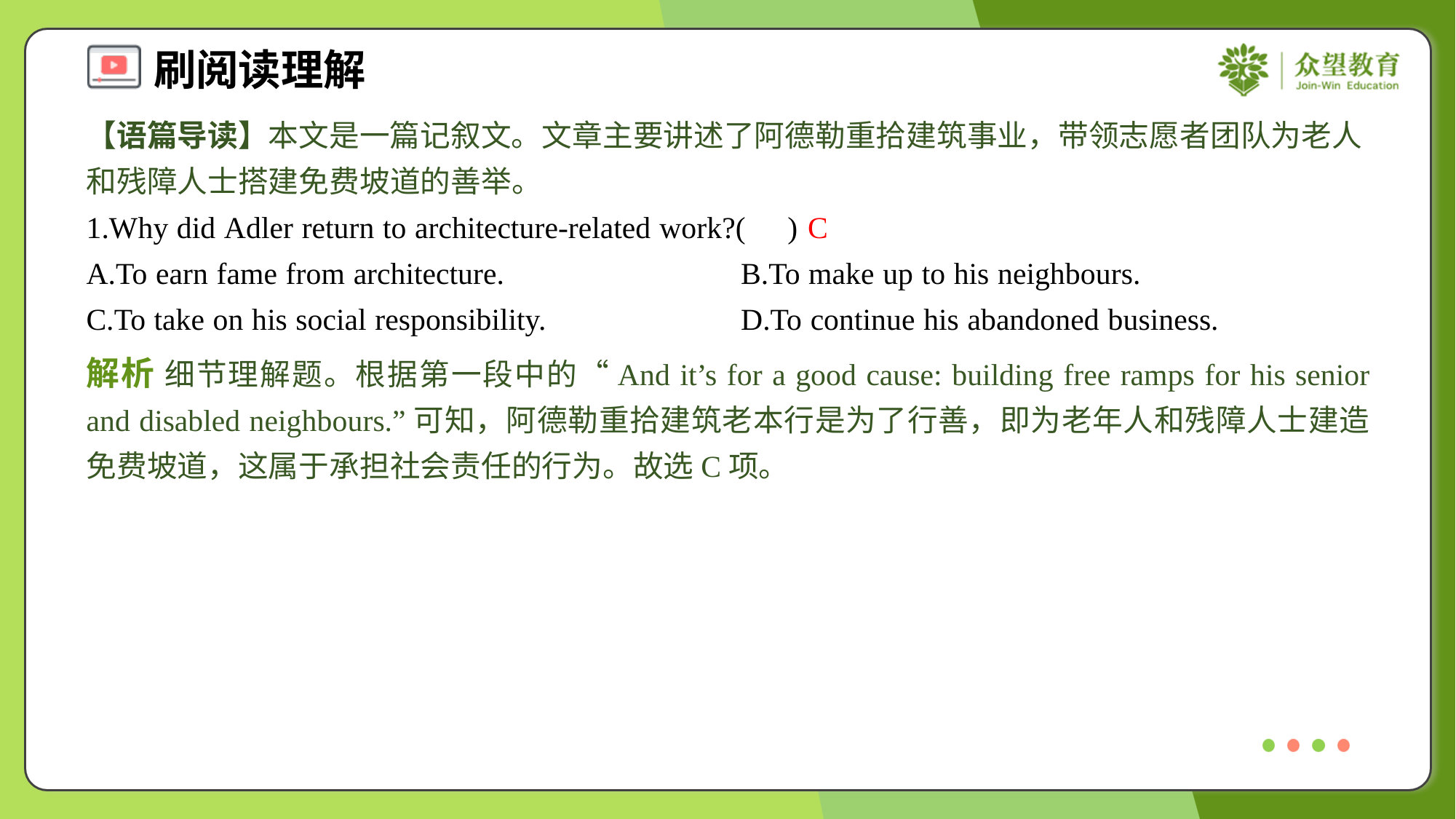

【语篇导读】本文是一篇记叙文。文章主要讲述了阿德勒重拾建筑事业，带领志愿者团队为老人和残障人士搭建免费坡道的善举。
1.Why did Adler return to architecture-related work?(     )
C
A.To earn fame from architecture.	B.To make up to his neighbours.
C.To take on his social responsibility.	D.To continue his abandoned business.
解析 细节理解题。根据第一段中的“And it’s for a good cause: building free ramps for his senior and disabled neighbours.”可知，阿德勒重拾建筑老本行是为了行善，即为老年人和残障人士建造免费坡道，这属于承担社会责任的行为。故选C项。